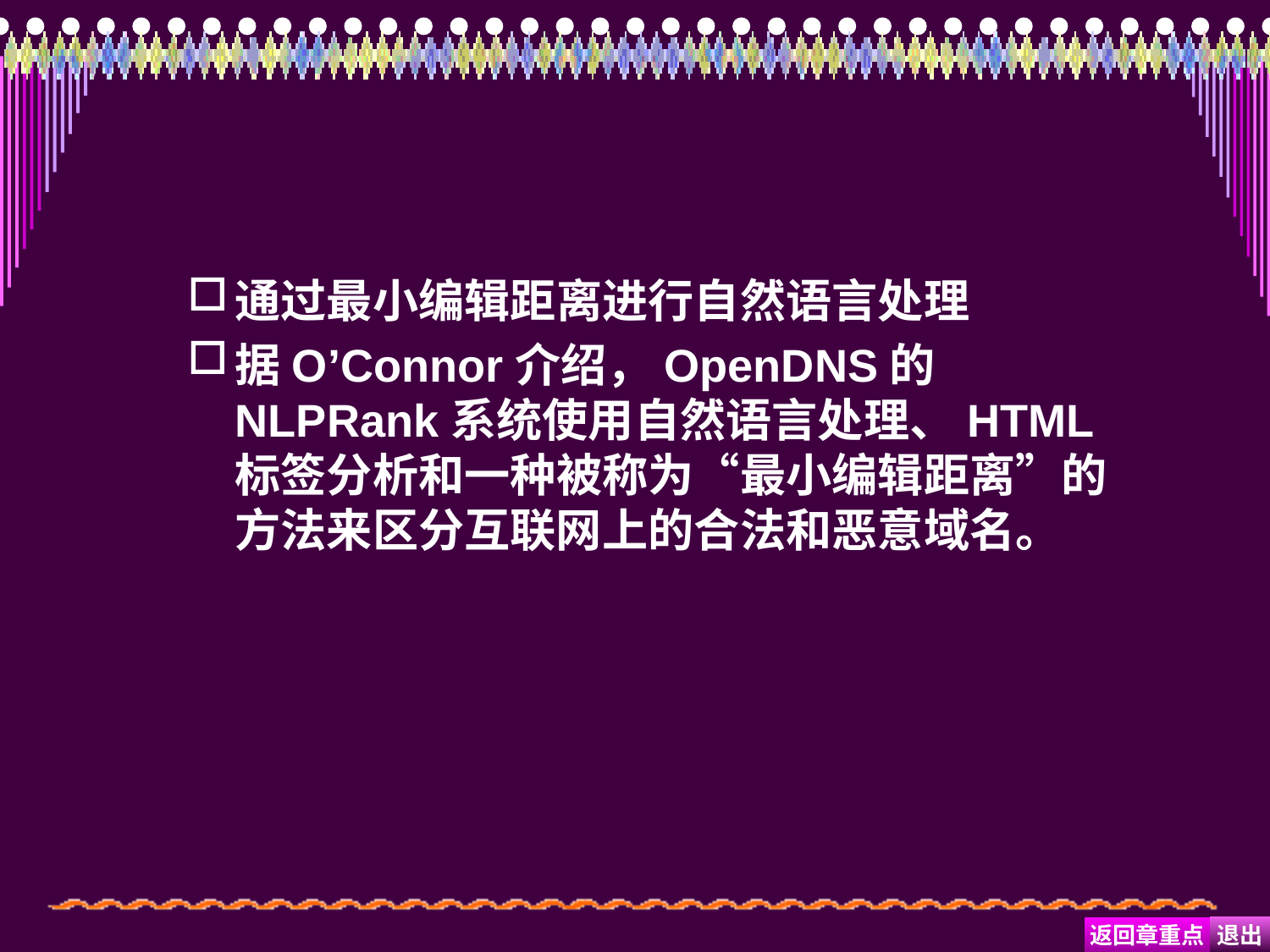

#
通过最小编辑距离进行自然语言处理
据O’Connor介绍，OpenDNS的NLPRank系统使用自然语言处理、HTML标签分析和一种被称为“最小编辑距离”的方法来区分互联网上的合法和恶意域名。